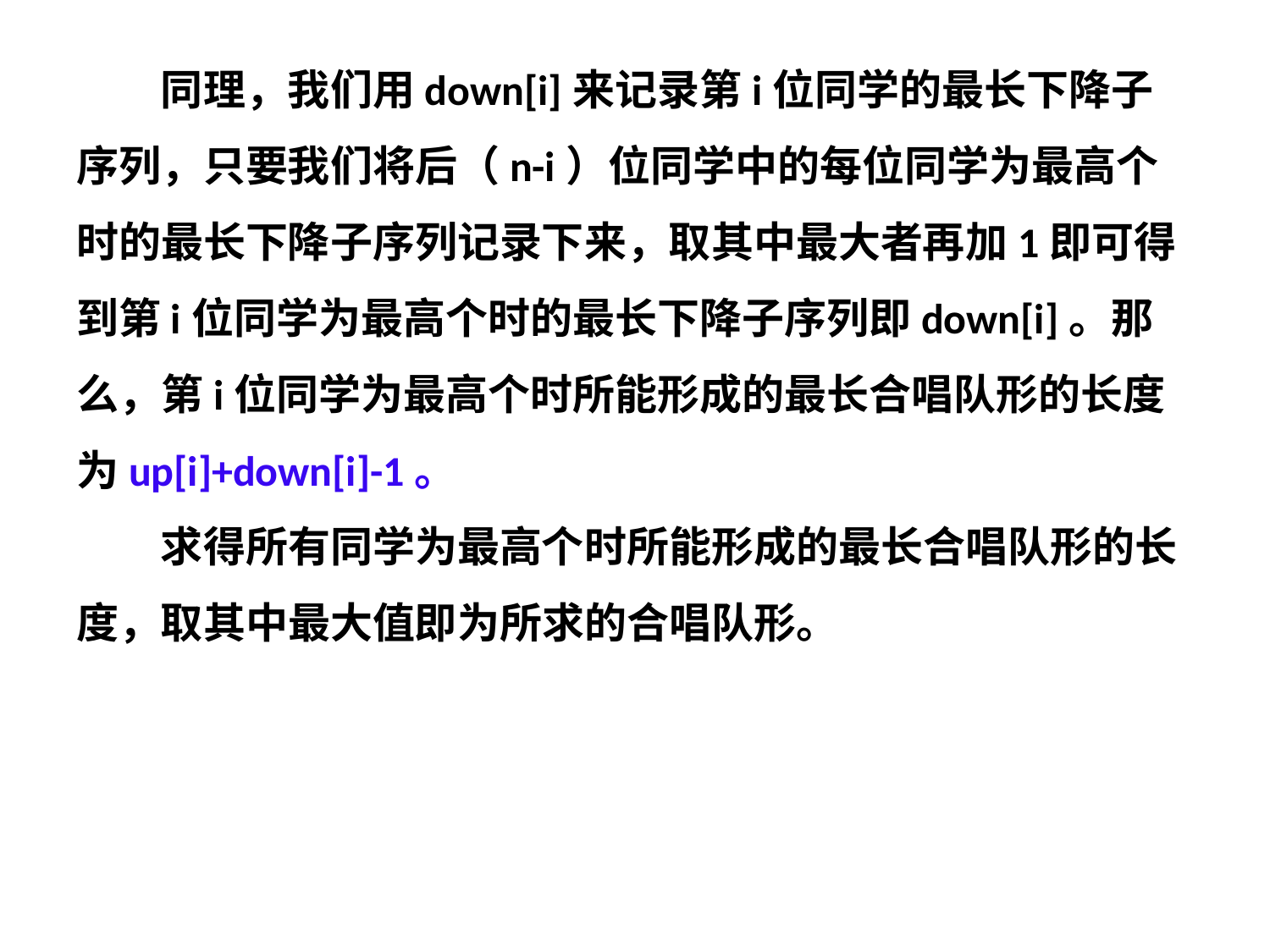

同理，我们用down[i]来记录第i位同学的最长下降子序列，只要我们将后（n-i）位同学中的每位同学为最高个时的最长下降子序列记录下来，取其中最大者再加1即可得到第i位同学为最高个时的最长下降子序列即down[i]。那么，第i位同学为最高个时所能形成的最长合唱队形的长度为up[i]+down[i]-1。
求得所有同学为最高个时所能形成的最长合唱队形的长度，取其中最大值即为所求的合唱队形。